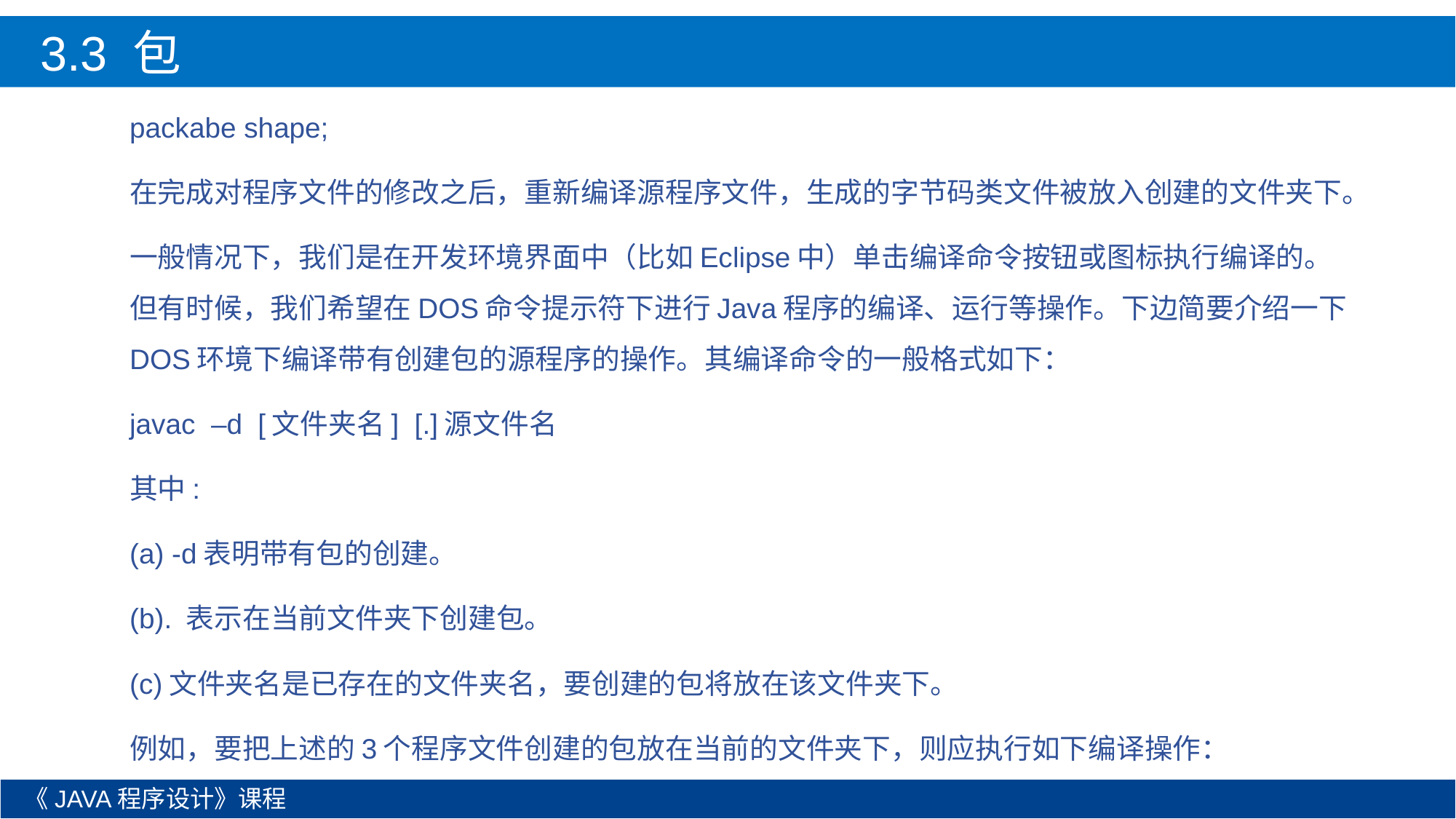

3.3 包
packabe shape;
在完成对程序文件的修改之后，重新编译源程序文件，生成的字节码类文件被放入创建的文件夹下。
一般情况下，我们是在开发环境界面中（比如Eclipse中）单击编译命令按钮或图标执行编译的。但有时候，我们希望在DOS命令提示符下进行Java程序的编译、运行等操作。下边简要介绍一下DOS环境下编译带有创建包的源程序的操作。其编译命令的一般格式如下：
javac  –d  [文件夹名]  [.]源文件名
其中:
(a) -d表明带有包的创建。
(b). 表示在当前文件夹下创建包。
(c)文件夹名是已存在的文件夹名，要创建的包将放在该文件夹下。
例如，要把上述的3个程序文件创建的包放在当前的文件夹下，则应执行如下编译操作：
《JAVA程序设计》课程